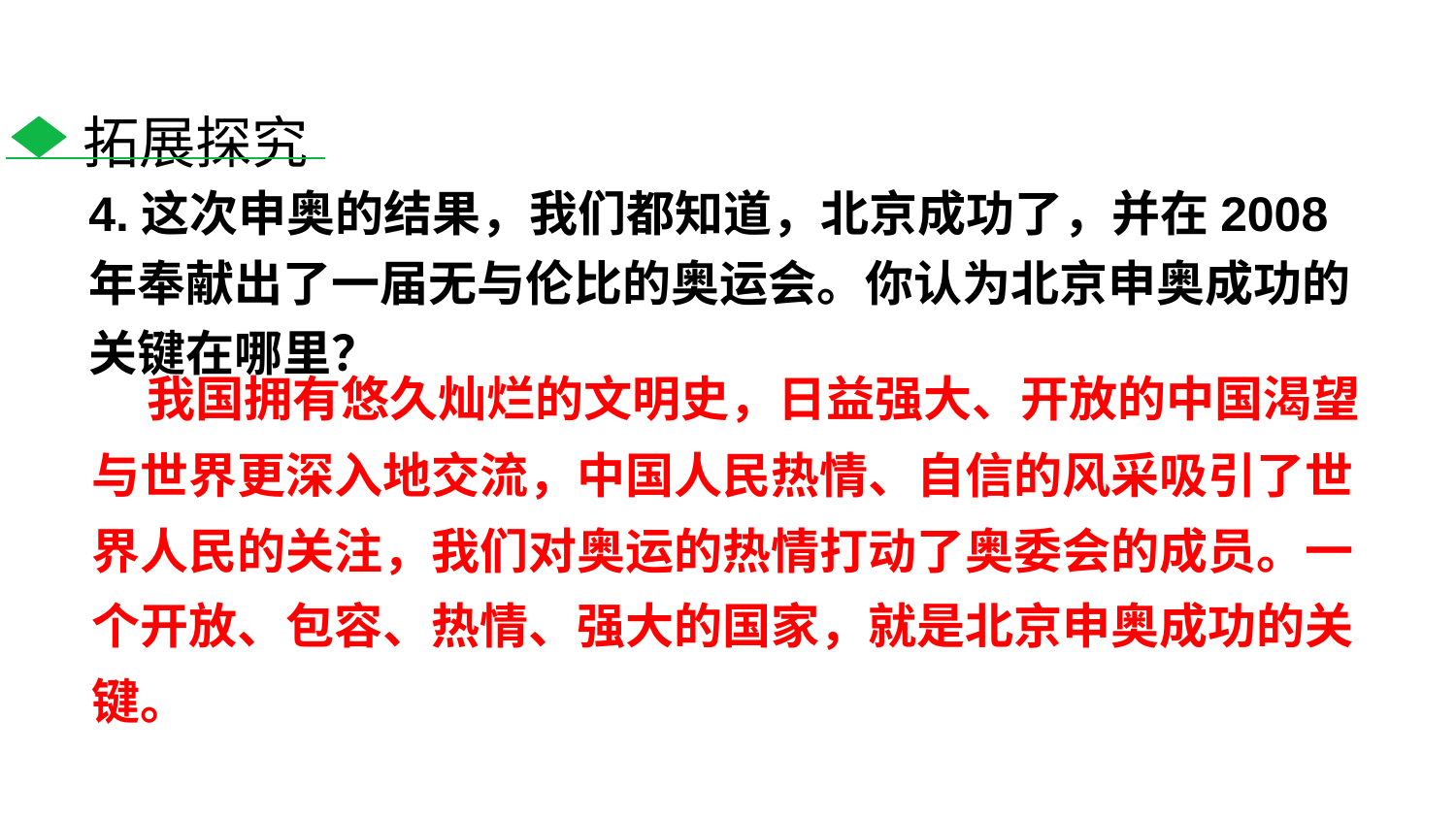

拓展探究

4.这次申奥的结果，我们都知道，北京成功了，并在2008年奉献出了一届无与伦比的奥运会。你认为北京申奥成功的关键在哪里？
    我国拥有悠久灿烂的文明史，日益强大、开放的中国渴望与世界更深入地交流，中国人民热情、自信的风采吸引了世界人民的关注，我们对奥运的热情打动了奥委会的成员。一个开放、包容、热情、强大的国家，就是北京申奥成功的关键。